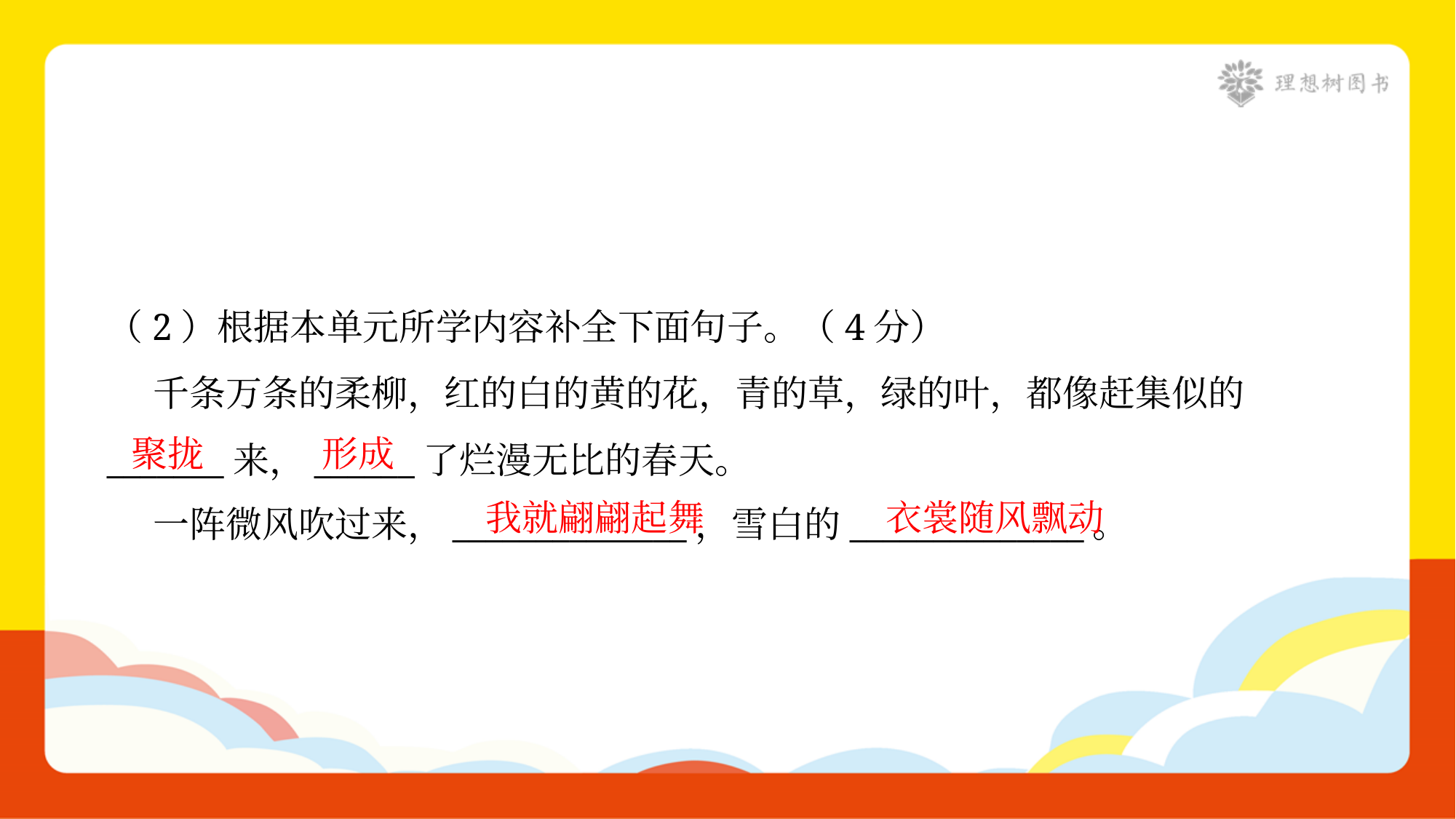

（2）根据本单元所学内容补全下面句子。（4分）
    千条万条的柔柳，红的白的黄的花，青的草，绿的叶，都像赶集似的
_______来，______了烂漫无比的春天。
    一阵微风吹过来，______________，雪白的______________。
聚拢
形成
我就翩翩起舞
衣裳随风飘动